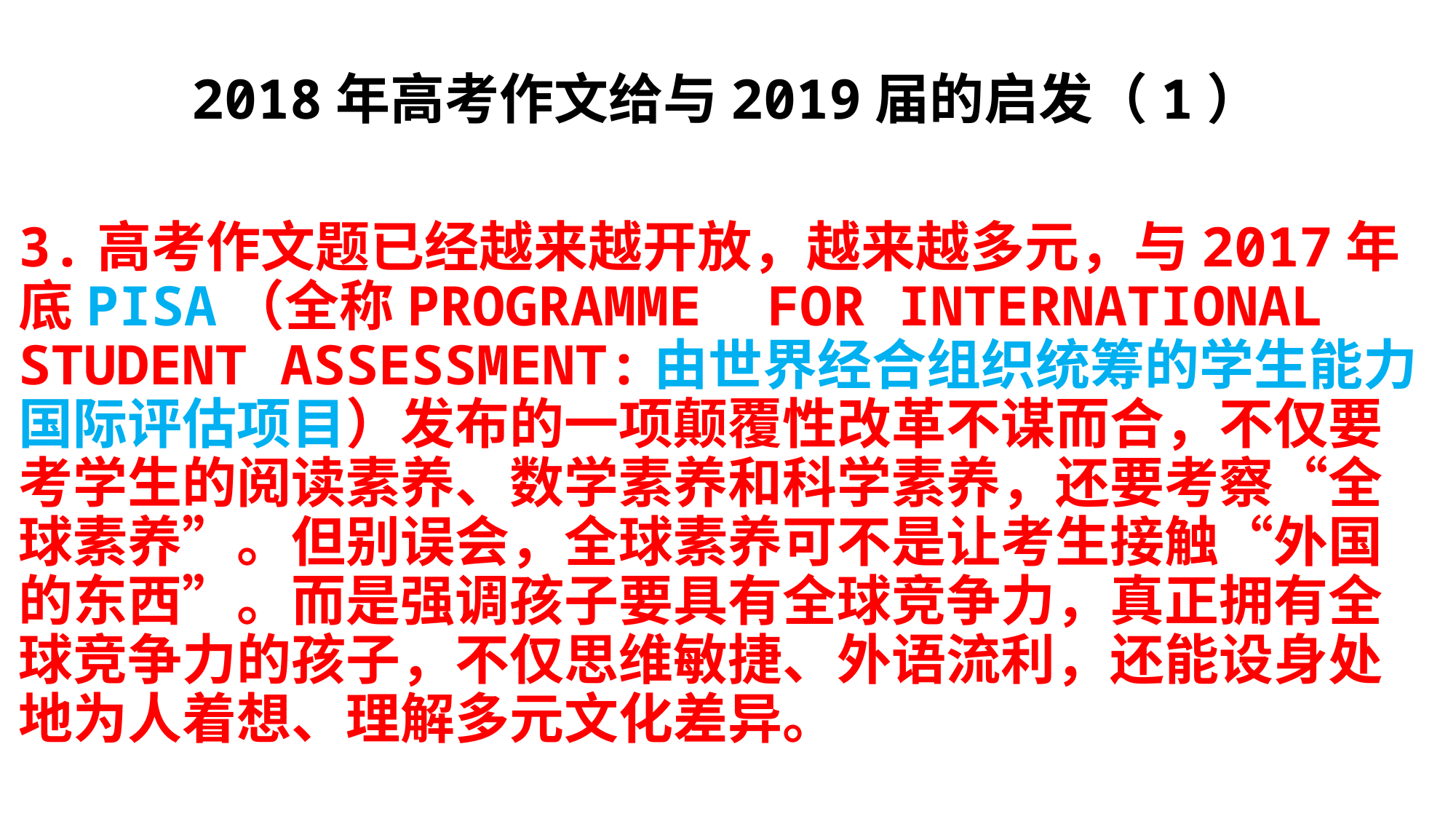

2018年高考作文给与2019届的启发（1）

3.高考作文题已经越来越开放，越来越多元，与2017年底PISA（全称PROGRAMME  FOR INTERNATIONAL STUDENT ASSESSMENT:由世界经合组织统筹的学生能力国际评估项目）发布的一项颠覆性改革不谋而合，不仅要考学生的阅读素养、数学素养和科学素养，还要考察“全球素养”。但别误会，全球素养可不是让考生接触“外国的东西”。而是强调孩子要具有全球竞争力，真正拥有全球竞争力的孩子，不仅思维敏捷、外语流利，还能设身处地为人着想、理解多元文化差异。

#